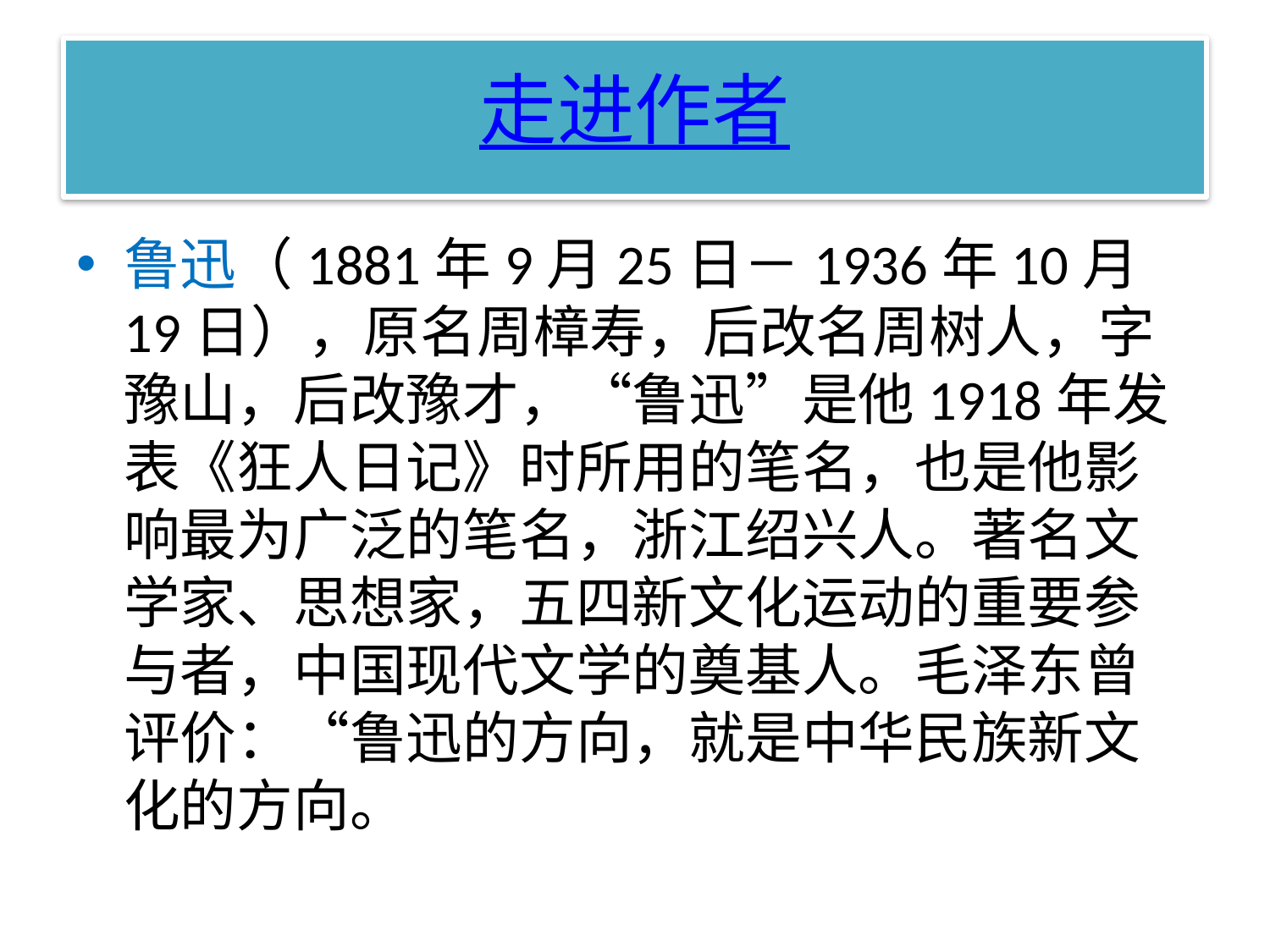

# 走进作者
鲁迅（1881年9月25日－1936年10月19日），原名周樟寿，后改名周树人，字豫山，后改豫才，“鲁迅”是他1918年发表《狂人日记》时所用的笔名，也是他影响最为广泛的笔名，浙江绍兴人。著名文学家、思想家，五四新文化运动的重要参与者，中国现代文学的奠基人。毛泽东曾评价：“鲁迅的方向，就是中华民族新文化的方向。